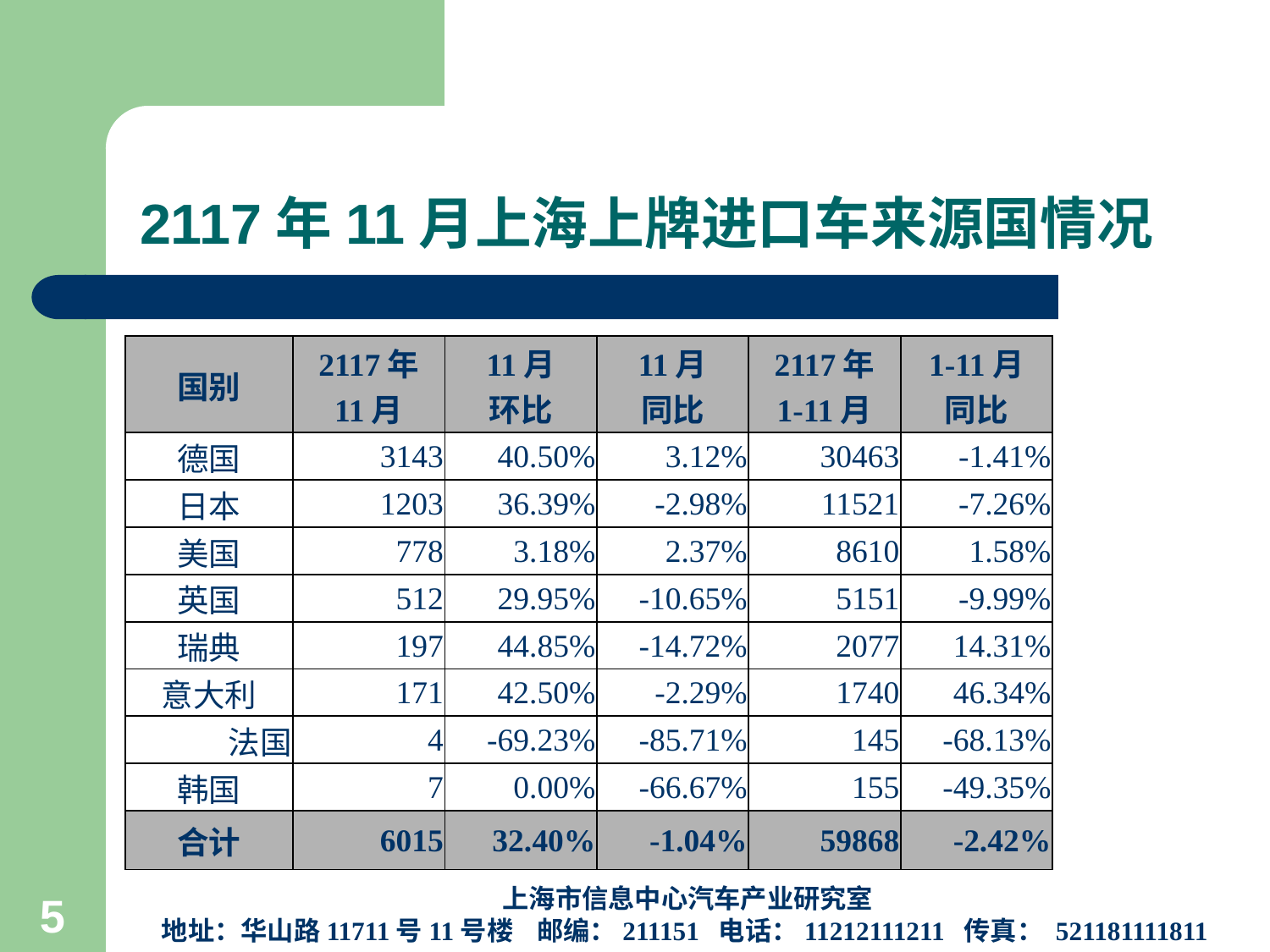

# 2117年11月上海上牌进口车来源国情况
| 国别 | 2117年 11月 | 11月 环比 | 11月 同比 | 2117年 1-11月 | 1-11月 同比 |
| --- | --- | --- | --- | --- | --- |
| 德国 | 3143 | 40.50% | 3.12% | 30463 | -1.41% |
| 日本 | 1203 | 36.39% | -2.98% | 11521 | -7.26% |
| 美国 | 778 | 3.18% | 2.37% | 8610 | 1.58% |
| 英国 | 512 | 29.95% | -10.65% | 5151 | -9.99% |
| 瑞典 | 197 | 44.85% | -14.72% | 2077 | 14.31% |
| 意大利 | 171 | 42.50% | -2.29% | 1740 | 46.34% |
| 法国 | 4 | -69.23% | -85.71% | 145 | -68.13% |
| 韩国 | 7 | 0.00% | -66.67% | 155 | -49.35% |
| 合计 | 6015 | 32.40% | -1.04% | 59868 | -2.42% |
上海市信息中心汽车产业研究室
地址：华山路11711号11号楼    邮编：211151  电话：11212111211  传真： 521181111811
5